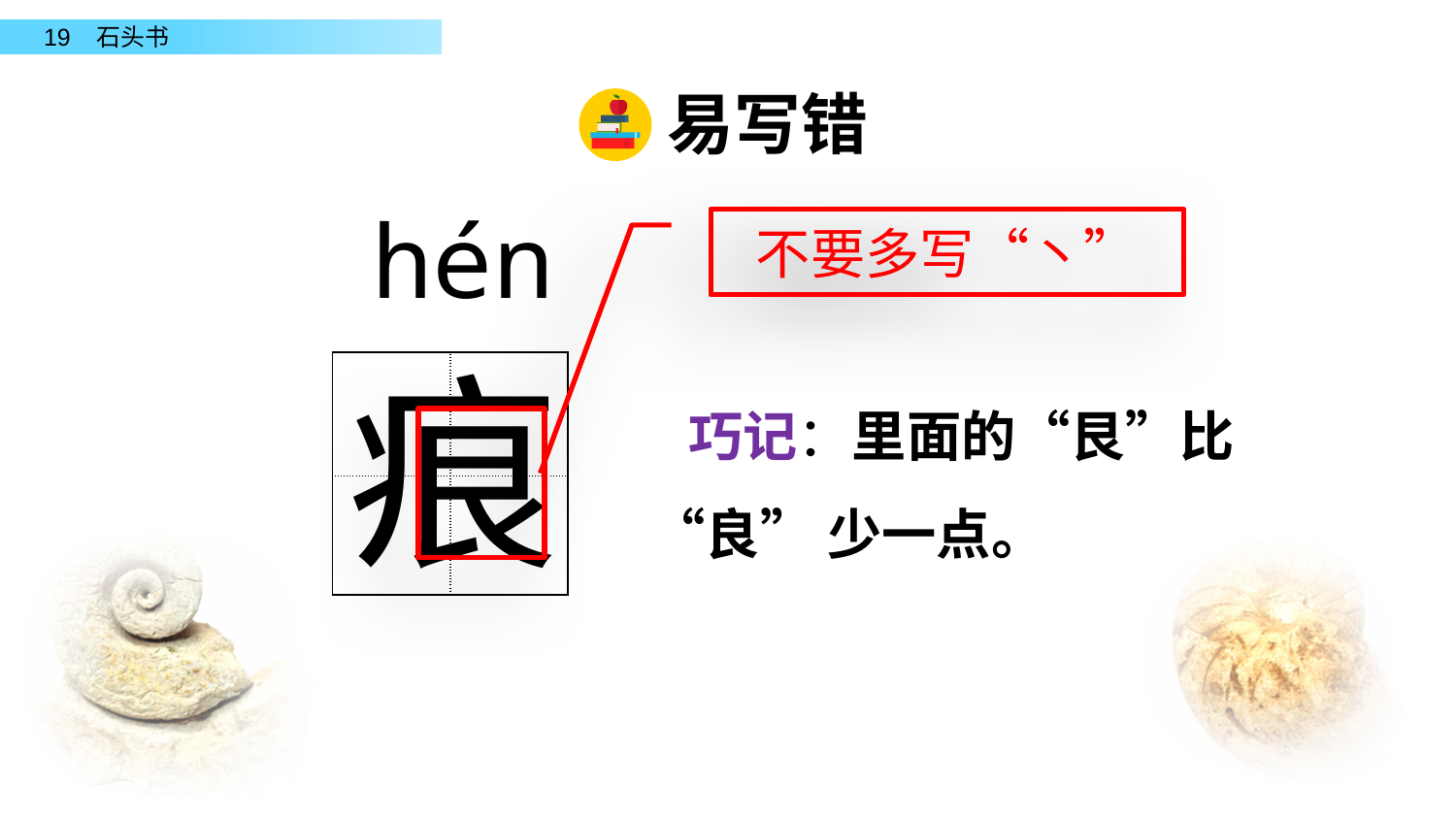

易写错

hén
不要多写“丶”
痕
|  |  |
| --- | --- |
|  |  |
  巧记：里面的“艮”比“良” 少一点。